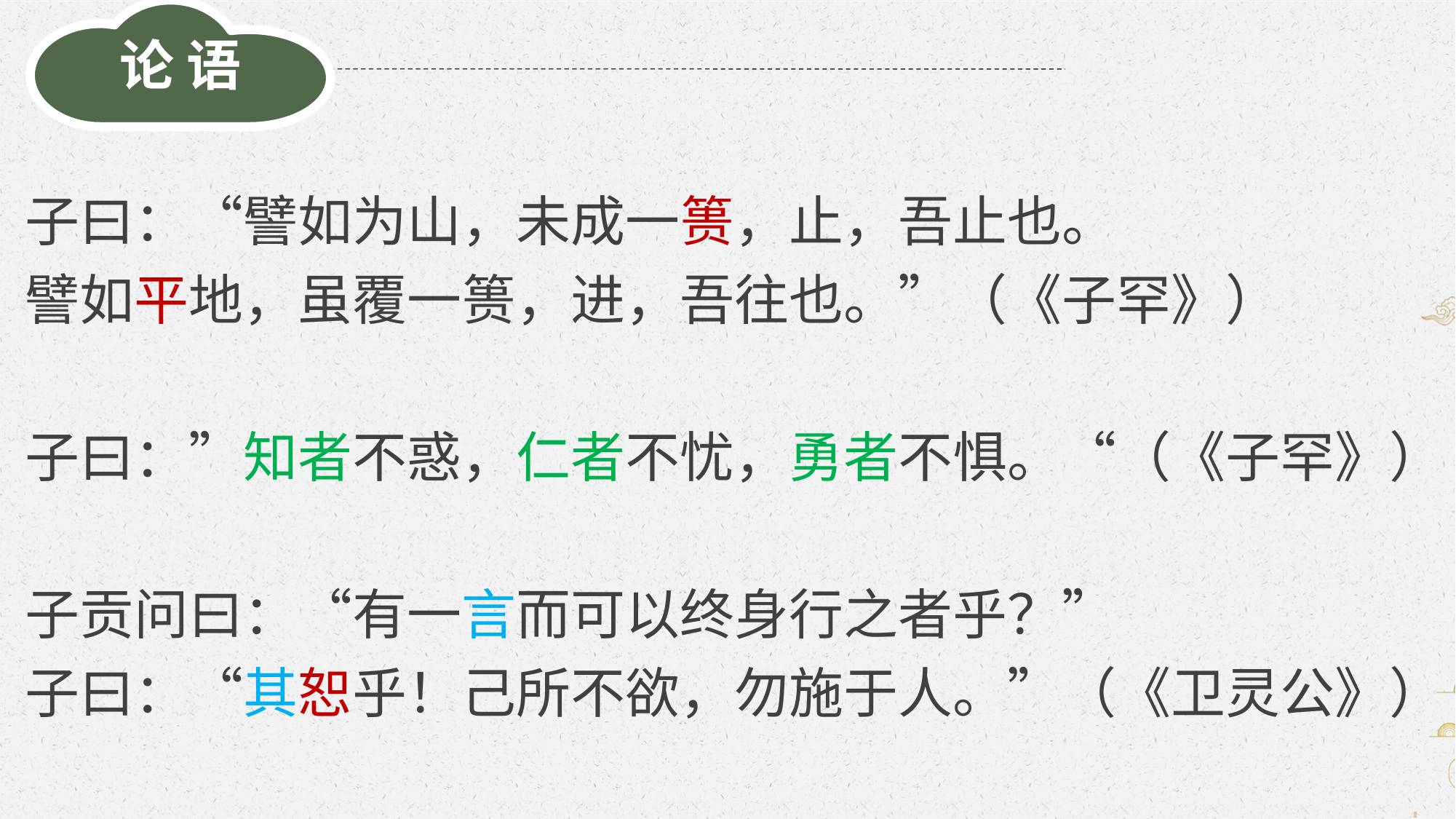

论 语
子曰：“譬如为山，未成一篑，止，吾止也。
譬如平地，虽覆一篑，进，吾往也。”（《子罕》）

子曰：”知者不惑，仁者不忧，勇者不惧。“（《子罕》）

子贡问曰：“有一言而可以终身行之者乎？”
子曰：“其恕乎！己所不欲，勿施于人。”（《卫灵公》）